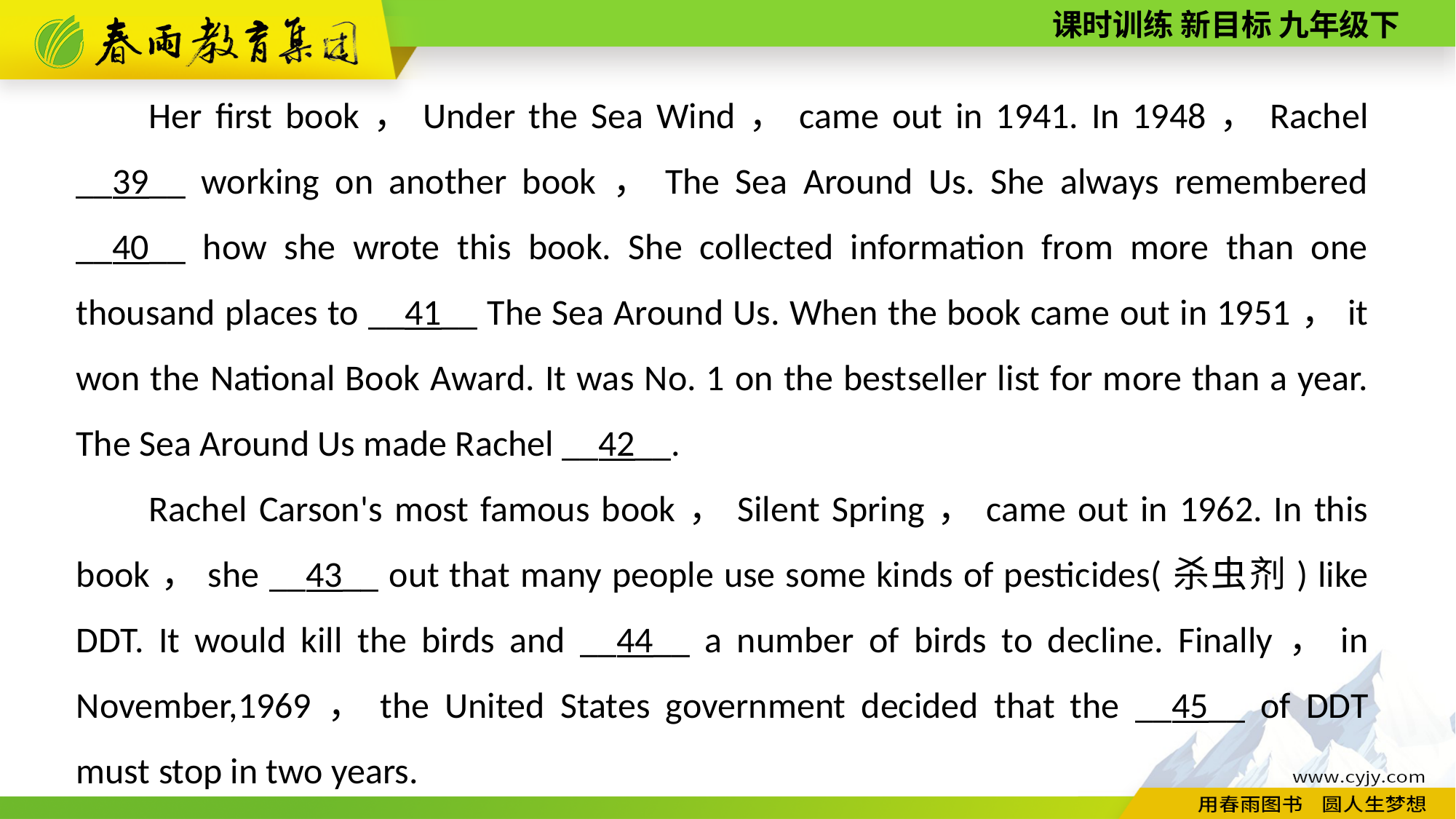

Her first book，Under the Sea Wind，came out in 1941. In 1948，Rachel __39__ working on another book，The Sea Around Us. She always remembered __40__ how she wrote this book. She collected information from more than one thousand places to __41__ The Sea Around Us. When the book came out in 1951，it won the National Book Award. It was No. 1 on the best­seller list for more than a year. The Sea Around Us made Rachel __42__.
Rachel Carson's most famous book，Silent Spring，came out in 1962. In this book，she __43__ out that many people use some kinds of pesticides(杀虫剂) like DDT. It would kill the birds and __44__ a number of birds to decline. Finally，in November,1969，the United States government decided that the __45__ of DDT must stop in two years.